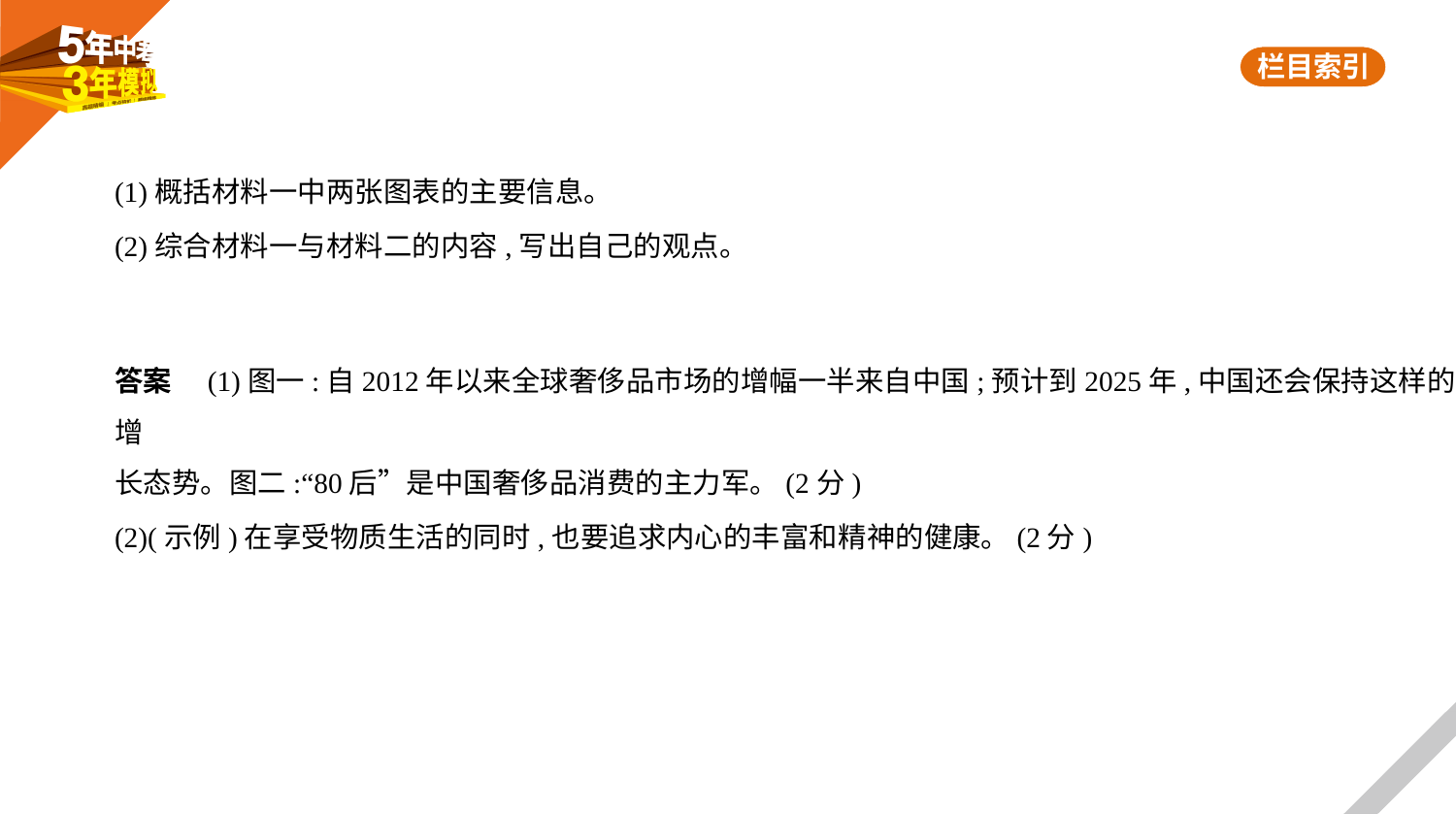

(1)概括材料一中两张图表的主要信息。
(2)综合材料一与材料二的内容,写出自己的观点。
答案　(1)图一:自2012年以来全球奢侈品市场的增幅一半来自中国;预计到2025年,中国还会保持这样的增
长态势。图二:“80后”是中国奢侈品消费的主力军。(2分)
(2)(示例)在享受物质生活的同时,也要追求内心的丰富和精神的健康。(2分)